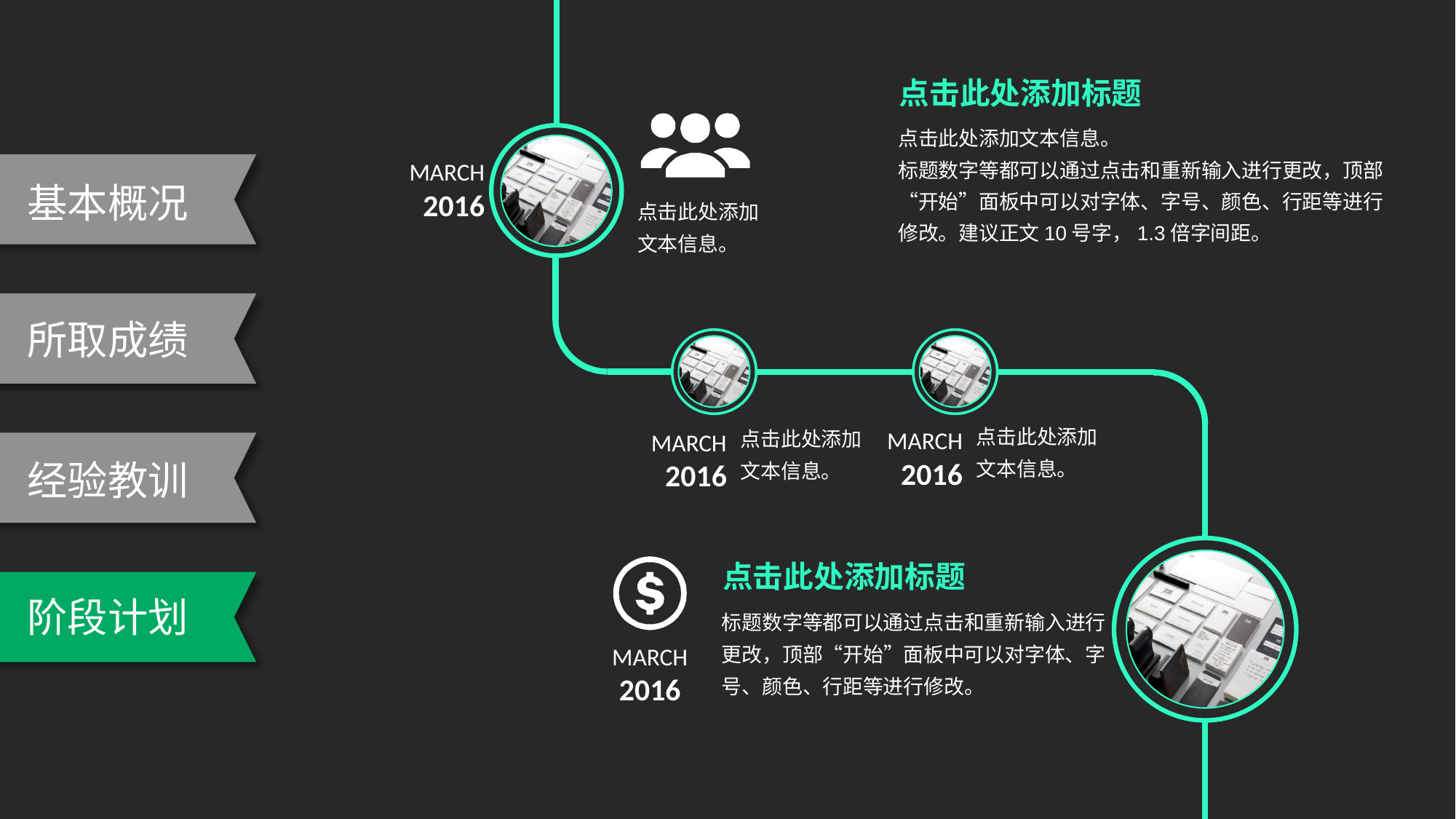

点击此处添加标题

点击此处添加文本信息。
标题数字等都可以通过点击和重新输入进行更改，顶部“开始”面板中可以对字体、字号、颜色、行距等进行修改。建议正文10号字，1.3倍字间距。

MARCH
2016

基本概况
点击此处添加文本信息。

所取成绩

点击此处添加文本信息。
点击此处添加文本信息。
MARCH
2016
MARCH
2016

经验教训

点击此处添加标题

阶段计划
标题数字等都可以通过点击和重新输入进行更改，顶部“开始”面板中可以对字体、字号、颜色、行距等进行修改。
MARCH
2016